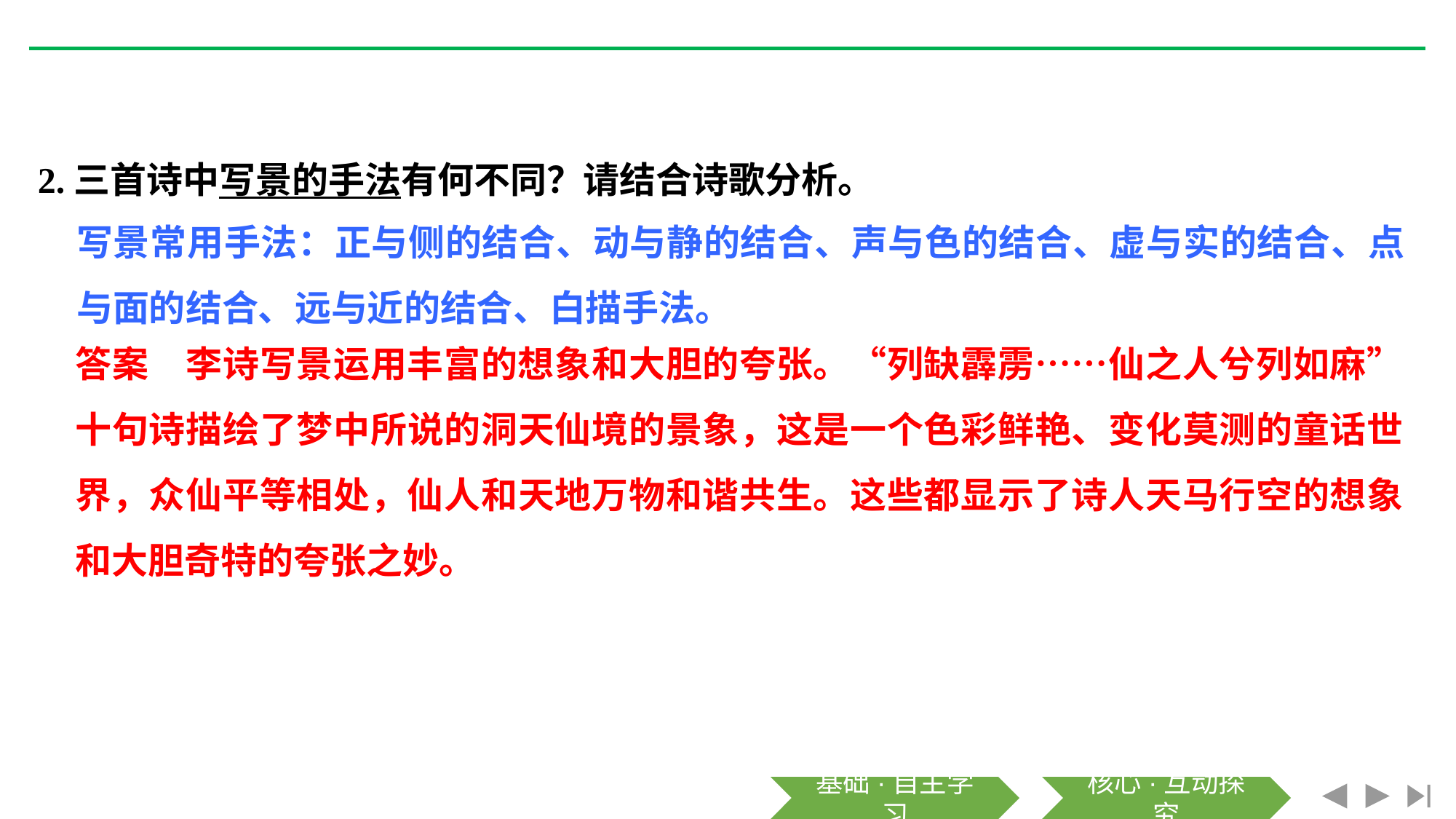

2.三首诗中写景的手法有何不同？请结合诗歌分析。
写景常用手法：正与侧的结合、动与静的结合、声与色的结合、虚与实的结合、点与面的结合、远与近的结合、白描手法。
答案　李诗写景运用丰富的想象和大胆的夸张。“列缺霹雳……仙之人兮列如麻”十句诗描绘了梦中所说的洞天仙境的景象，这是一个色彩鲜艳、变化莫测的童话世界，众仙平等相处，仙人和天地万物和谐共生。这些都显示了诗人天马行空的想象和大胆奇特的夸张之妙。